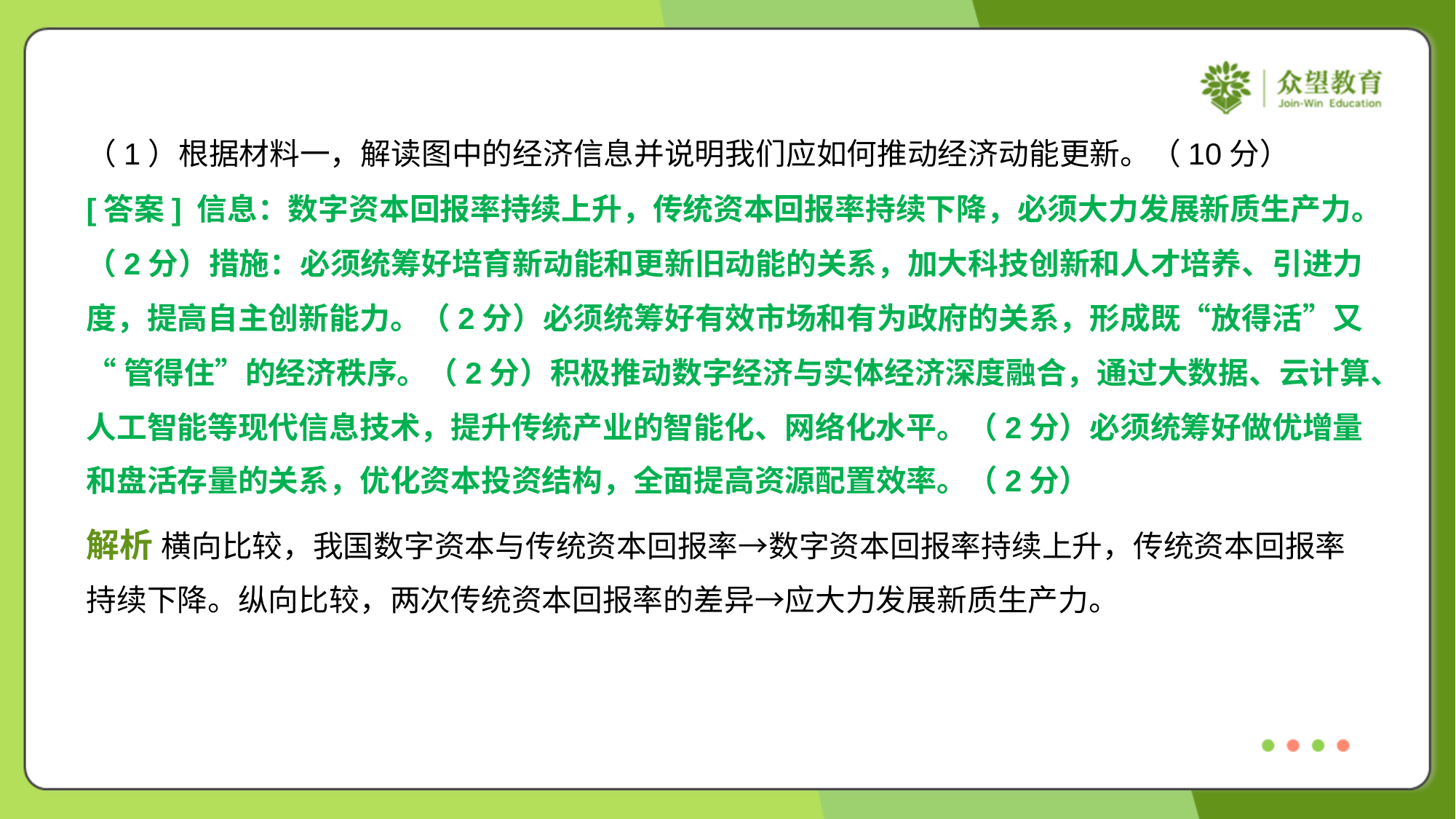

（1）根据材料一，解读图中的经济信息并说明我们应如何推动经济动能更新。（10分）
[答案] 信息：数字资本回报率持续上升，传统资本回报率持续下降，必须大力发展新质生产力。
（2分）措施：必须统筹好培育新动能和更新旧动能的关系，加大科技创新和人才培养、引进力
度，提高自主创新能力。（2分）必须统筹好有效市场和有为政府的关系，形成既“放得活”又
“管得住”的经济秩序。（2分）积极推动数字经济与实体经济深度融合，通过大数据、云计算、
人工智能等现代信息技术，提升传统产业的智能化、网络化水平。（2分）必须统筹好做优增量
和盘活存量的关系，优化资本投资结构，全面提高资源配置效率。（2分）
解析 横向比较，我国数字资本与传统资本回报率→数字资本回报率持续上升，传统资本回报率
持续下降。纵向比较，两次传统资本回报率的差异→应大力发展新质生产力。